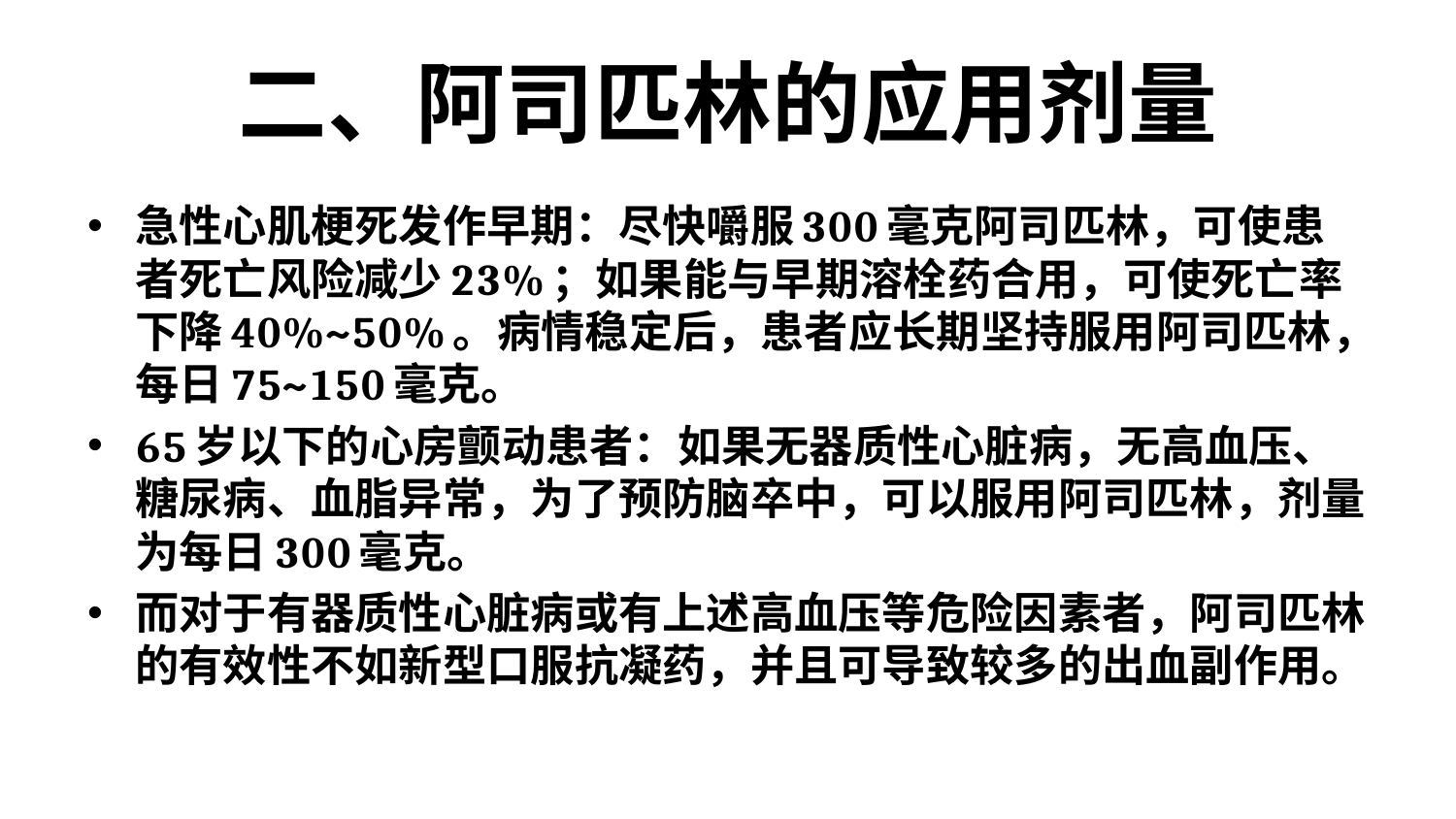

# 二、阿司匹林的应用剂量
急性心肌梗死发作早期：尽快嚼服300毫克阿司匹林，可使患者死亡风险减少23%；如果能与早期溶栓药合用，可使死亡率下降40%~50%。病情稳定后，患者应长期坚持服用阿司匹林，每日75~150毫克。
65岁以下的心房颤动患者：如果无器质性心脏病，无高血压、糖尿病、血脂异常，为了预防脑卒中，可以服用阿司匹林，剂量为每日300毫克。
而对于有器质性心脏病或有上述高血压等危险因素者，阿司匹林的有效性不如新型口服抗凝药，并且可导致较多的出血副作用。